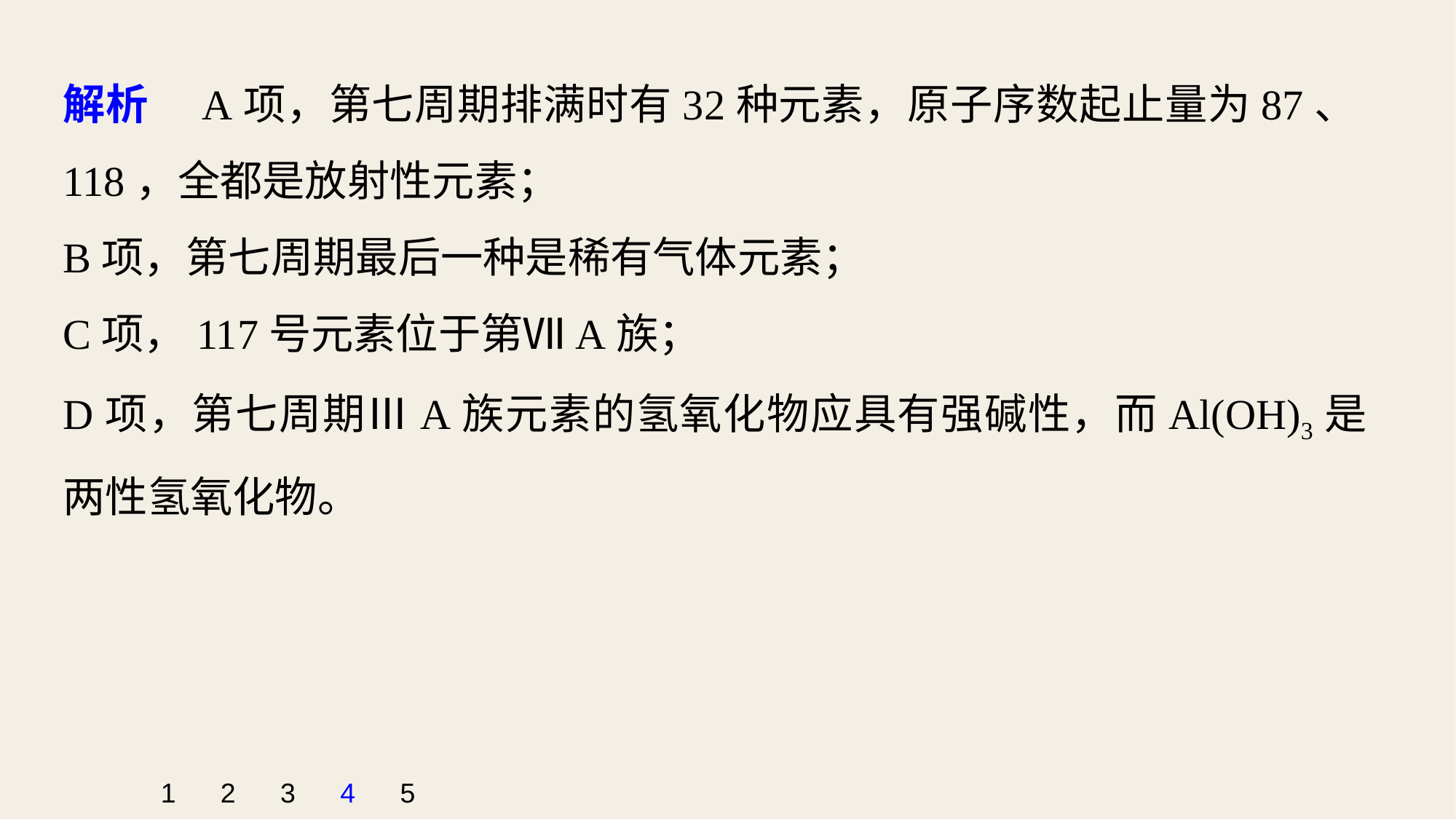

解析　A项，第七周期排满时有32种元素，原子序数起止量为87、118，全都是放射性元素；
B项，第七周期最后一种是稀有气体元素；
C项，117号元素位于第ⅦA族；
D项，第七周期ⅢA族元素的氢氧化物应具有强碱性，而Al(OH)3是两性氢氧化物。
1
2
3
4
5